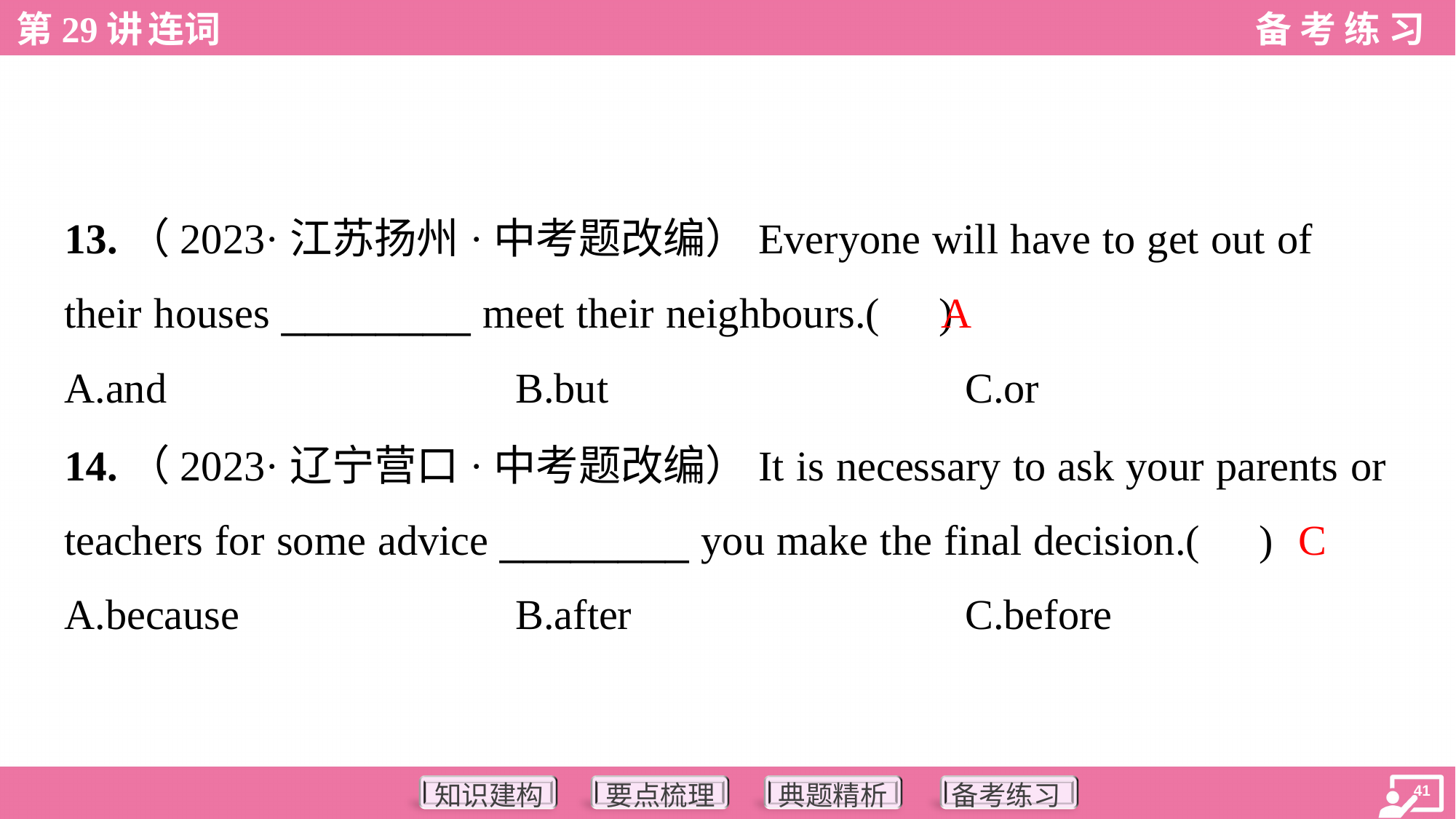

13.（2023·江苏扬州·中考题改编）Everyone will have to get out of
their houses ________ meet their neighbours.(     )
A
A.and	B.but	C.or
14.（2023·辽宁营口·中考题改编）It is necessary to ask your parents or
teachers for some advice ________ you make the final decision.(     )
C
A.because	B.after	C.before